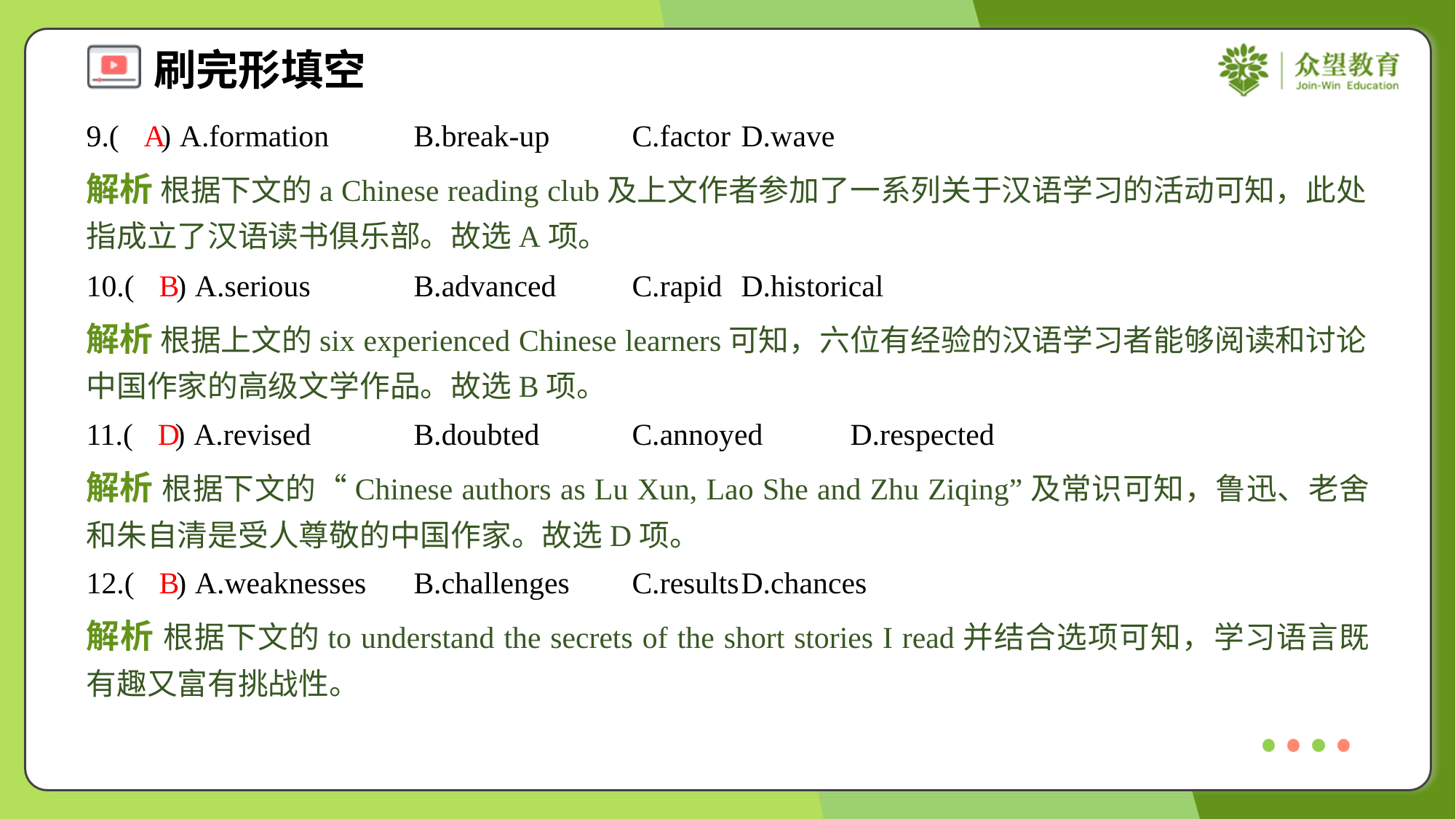

9.(     ) A.formation	B.break-up	C.factor	D.wave
A
解析 根据下文的a Chinese reading club及上文作者参加了一系列关于汉语学习的活动可知，此处指成立了汉语读书俱乐部。故选A项。
10.(     ) A.serious	B.advanced	C.rapid	D.historical
B
解析 根据上文的six experienced Chinese learners可知，六位有经验的汉语学习者能够阅读和讨论中国作家的高级文学作品。故选B项。
11.(     ) A.revised	B.doubted	C.annoyed	D.respected
D
解析 根据下文的“Chinese authors as Lu Xun, Lao She and Zhu Ziqing”及常识可知，鲁迅、老舍和朱自清是受人尊敬的中国作家。故选D项。
12.(     ) A.weaknesses	B.challenges	C.results	D.chances
B
解析 根据下文的to understand the secrets of the short stories I read并结合选项可知，学习语言既有趣又富有挑战性。